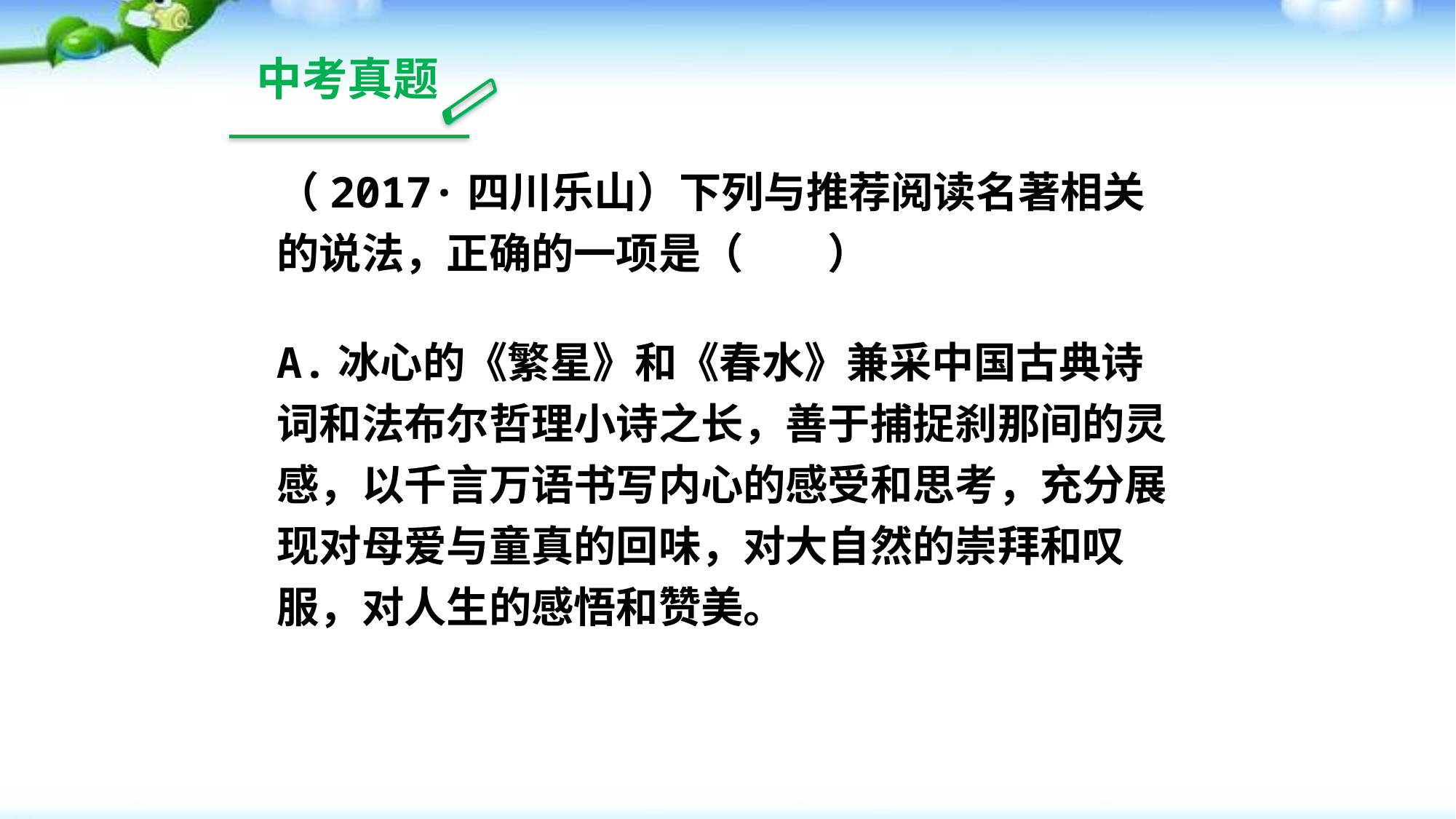

中考真题

（2017·四川乐山）下列与推荐阅读名著相关的说法，正确的一项是（　　）
A.冰心的《繁星》和《春水》兼采中国古典诗词和法布尔哲理小诗之长，善于捕捉刹那间的灵感，以千言万语书写内心的感受和思考，充分展现对母爱与童真的回味，对大自然的崇拜和叹服，对人生的感悟和赞美。